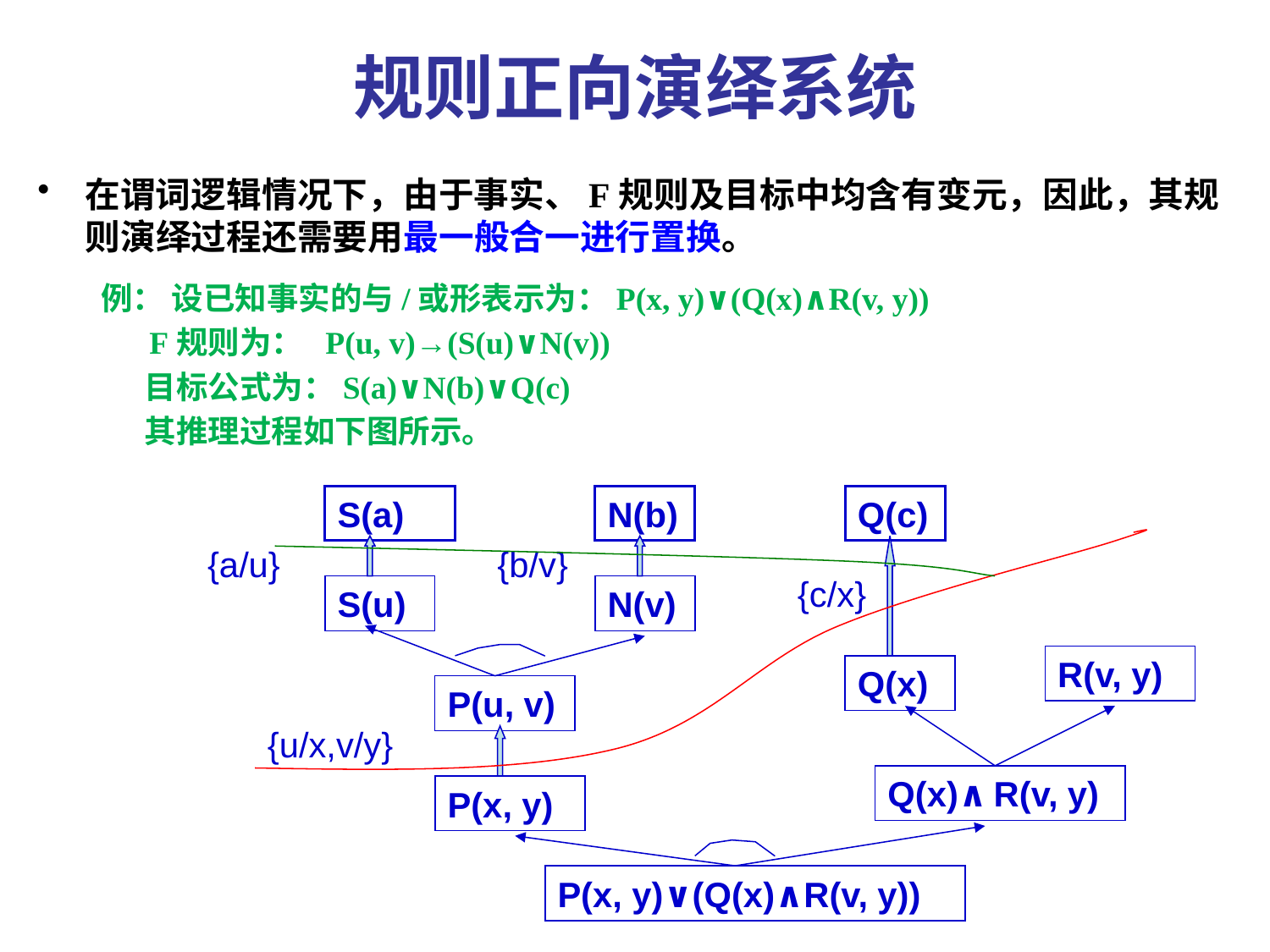

# 规则正向演绎系统
在谓词逻辑情况下，由于事实、F规则及目标中均含有变元，因此，其规则演绎过程还需要用最一般合一进行置换。
例： 设已知事实的与/或形表示为：P(x, y)∨(Q(x)∧R(v, y))
      F规则为：  P(u, v)→(S(u)∨N(v))
     目标公式为：S(a)∨N(b)∨Q(c)
     其推理过程如下图所示。
S(a)
N(b)
Q(c)

{a/u}

{b/v}

{c/x}
S(u)
N(v)

R(v, y)
Q(x)
P(u, v)

{u/x,v/y}

Q(x)∧R(v, y)
P(x, y)

P(x, y)∨(Q(x)∧R(v, y))